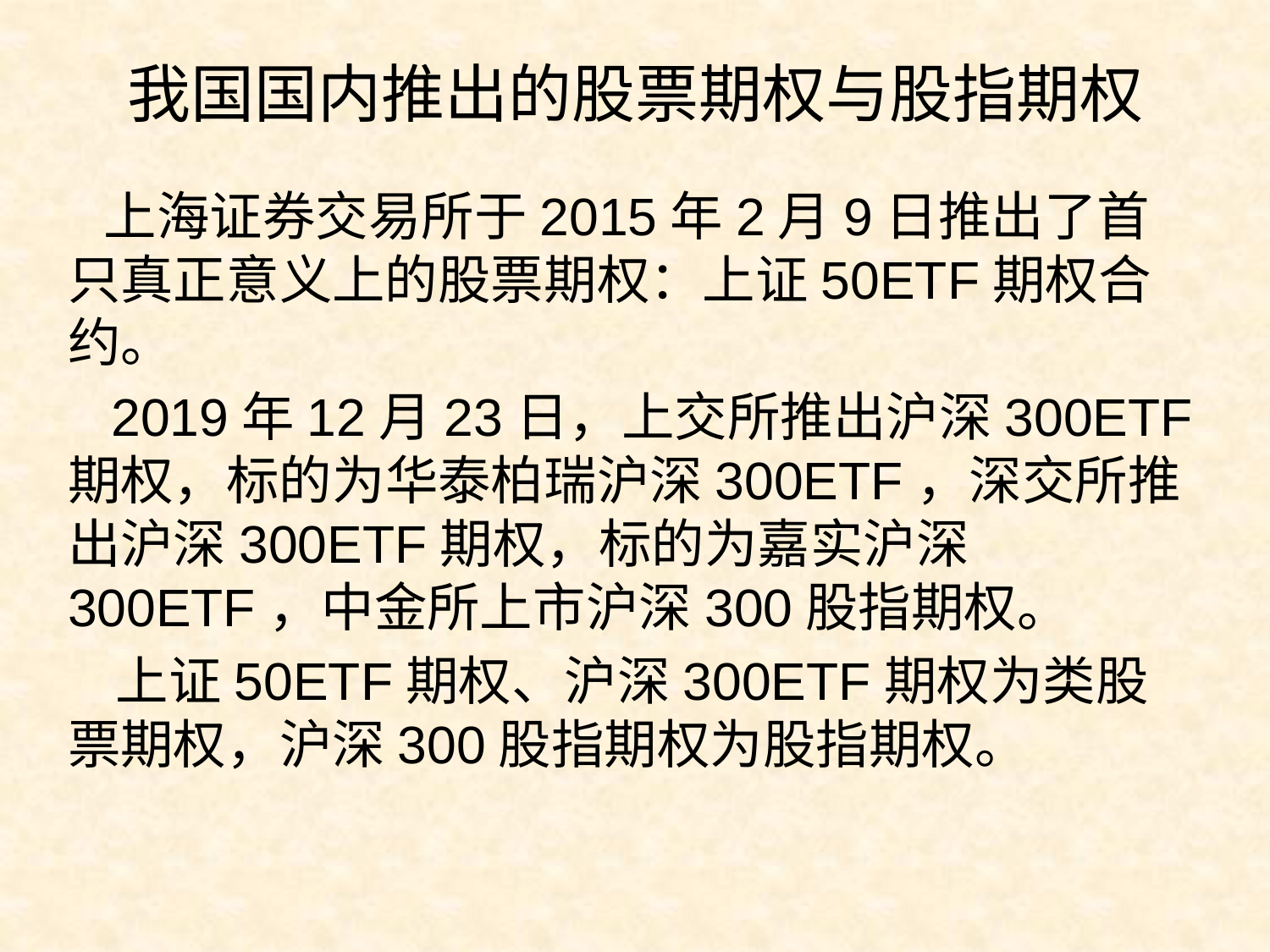

# 我国国内推出的股票期权与股指期权
  上海证券交易所于2015年2月9日推出了首只真正意义上的股票期权：上证50ETF期权合约。
   2019年12月23日，上交所推出沪深300ETF期权，标的为华泰柏瑞沪深300ETF，深交所推出沪深300ETF期权，标的为嘉实沪深300ETF，中金所上市沪深300股指期权。
   上证50ETF期权、沪深300ETF期权为类股票期权，沪深300股指期权为股指期权。